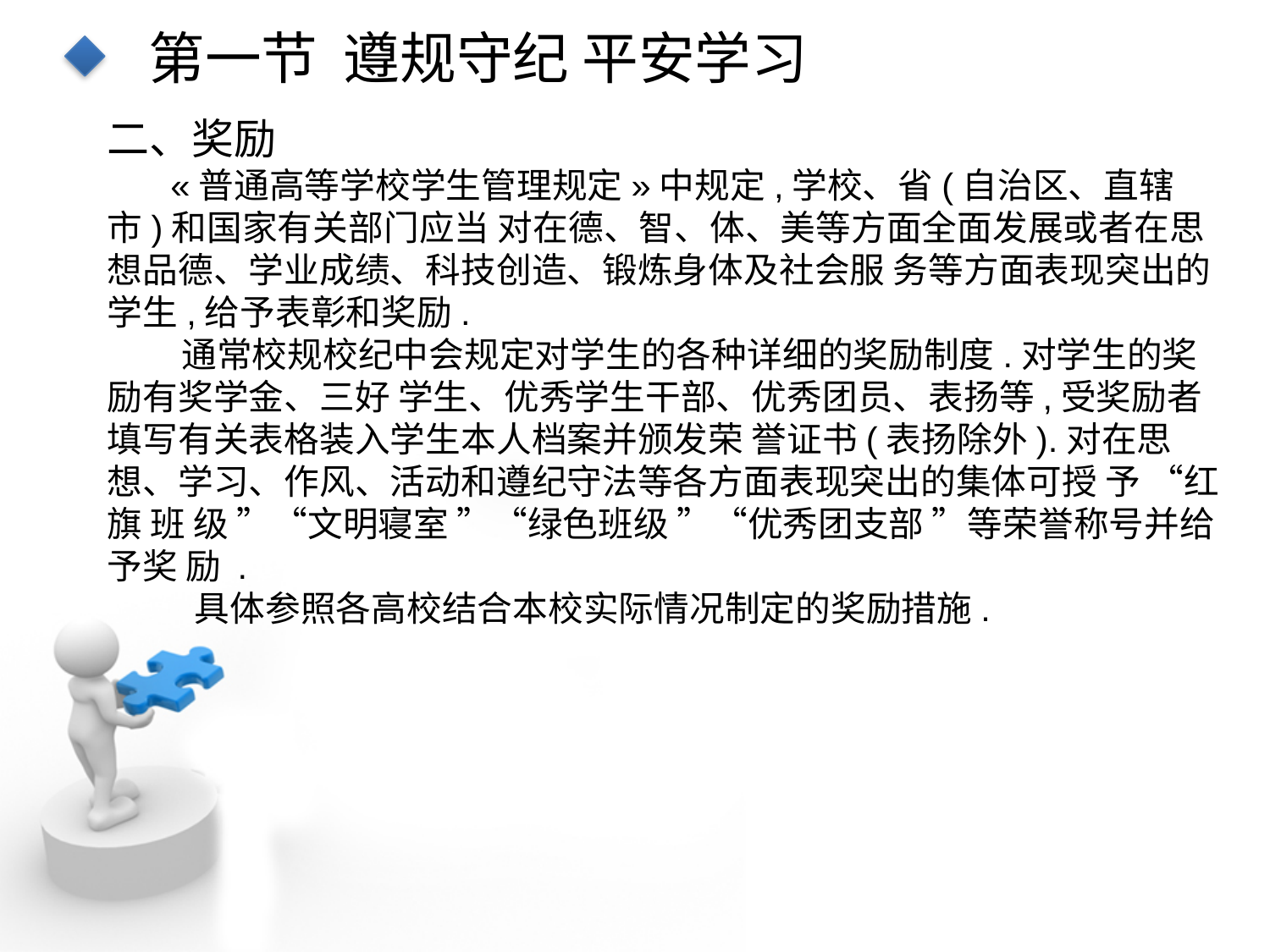

第一节  遵规守纪 平安学习

二、奖励
«普通高等学校学生管理规定»中规定,学校、省(自治区、直辖市)和国家有关部门应当 对在德、智、体、美等方面全面发展或者在思想品德、学业成绩、科技创造、锻炼身体及社会服 务等方面表现突出的学生,给予表彰和奖励.
通常校规校纪中会规定对学生的各种详细的奖励制度.对学生的奖励有奖学金、三好 学生、优秀学生干部、优秀团员、表扬等,受奖励者填写有关表格装入学生本人档案并颁发荣 誉证书(表扬除外).对在思想、学习、作风、活动和遵纪守法等各方面表现突出的集体可授 予 “红 旗 班 级 ”“文明寝室 ”“绿色班级 ”“优秀团支部 ”等荣誉称号并给予奖 励 .
具体参照各高校结合本校实际情况制定的奖励措施.

点击添加文本
点击添加文本
点击添加文本
点击添加文本